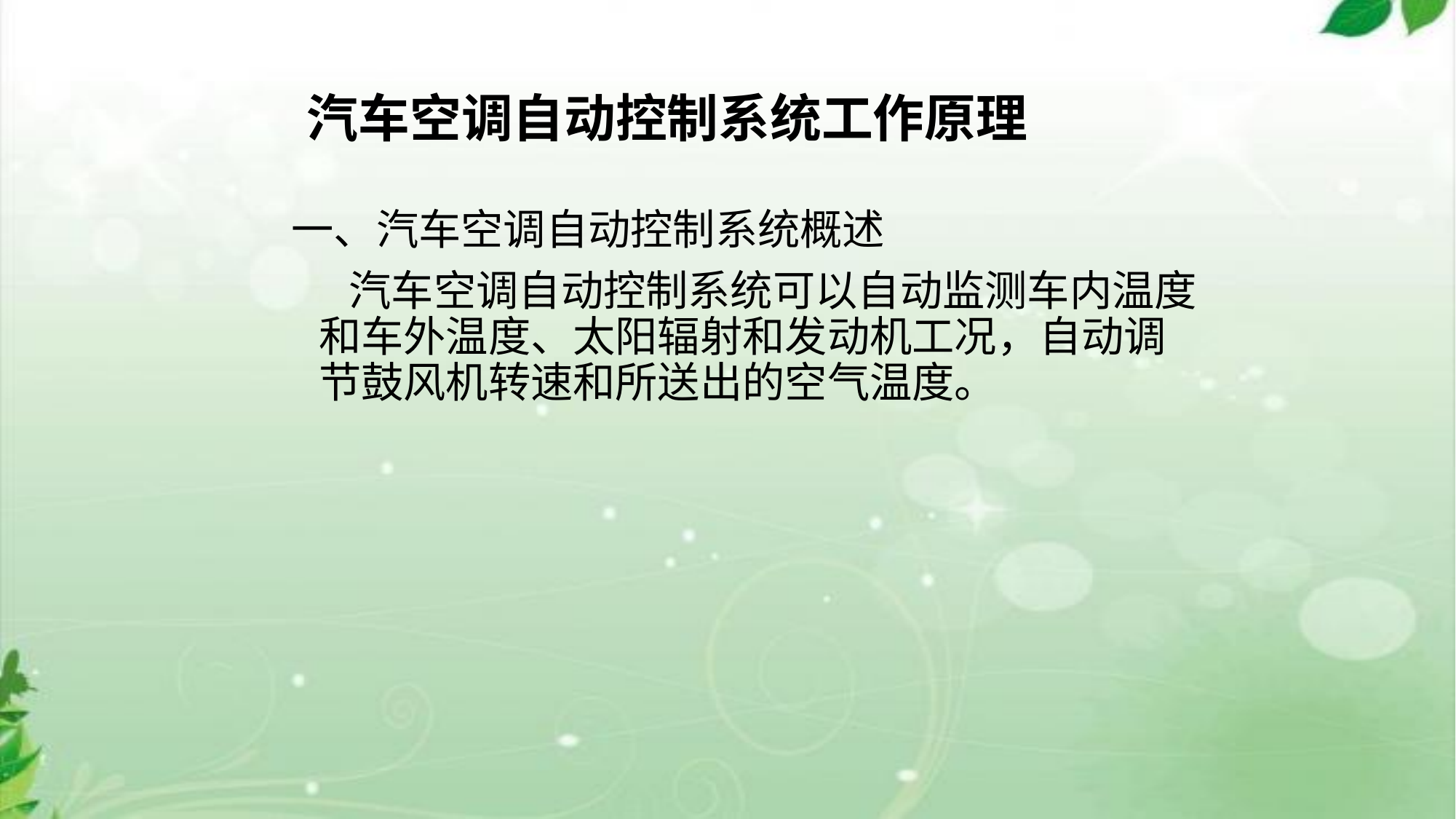

# 汽车空调自动控制系统工作原理
一、汽车空调自动控制系统概述
     汽车空调自动控制系统可以自动监测车内温度和车外温度、太阳辐射和发动机工况，自动调节鼓风机转速和所送出的空气温度。